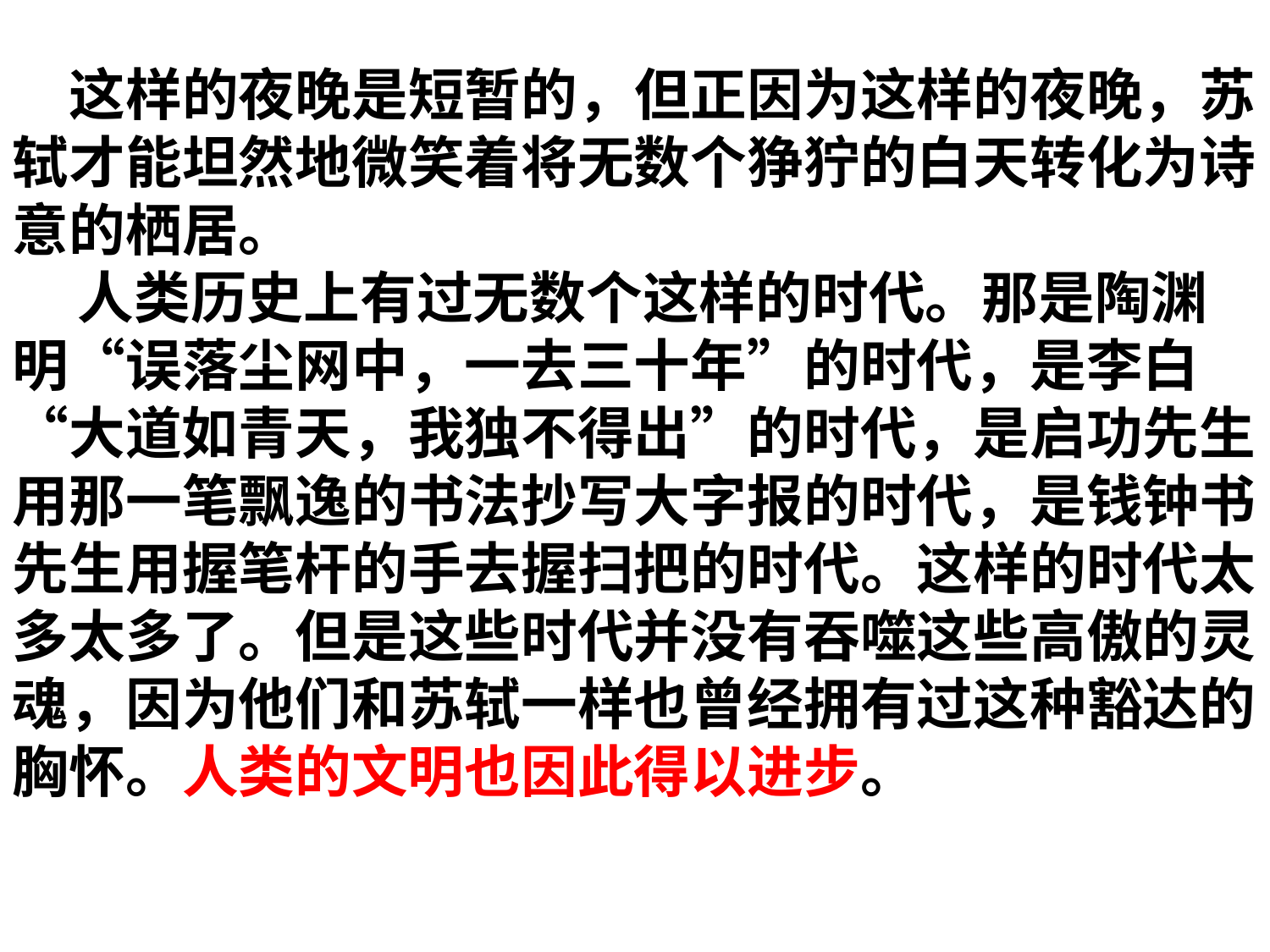

这样的夜晚是短暂的，但正因为这样的夜晚，苏轼才能坦然地微笑着将无数个狰狞的白天转化为诗意的栖居。
    人类历史上有过无数个这样的时代。那是陶渊明“误落尘网中，一去三十年”的时代，是李白“大道如青天，我独不得出”的时代，是启功先生用那一笔飘逸的书法抄写大字报的时代，是钱钟书先生用握笔杆的手去握扫把的时代。这样的时代太多太多了。但是这些时代并没有吞噬这些高傲的灵魂，因为他们和苏轼一样也曾经拥有过这种豁达的胸怀。人类的文明也因此得以进步。